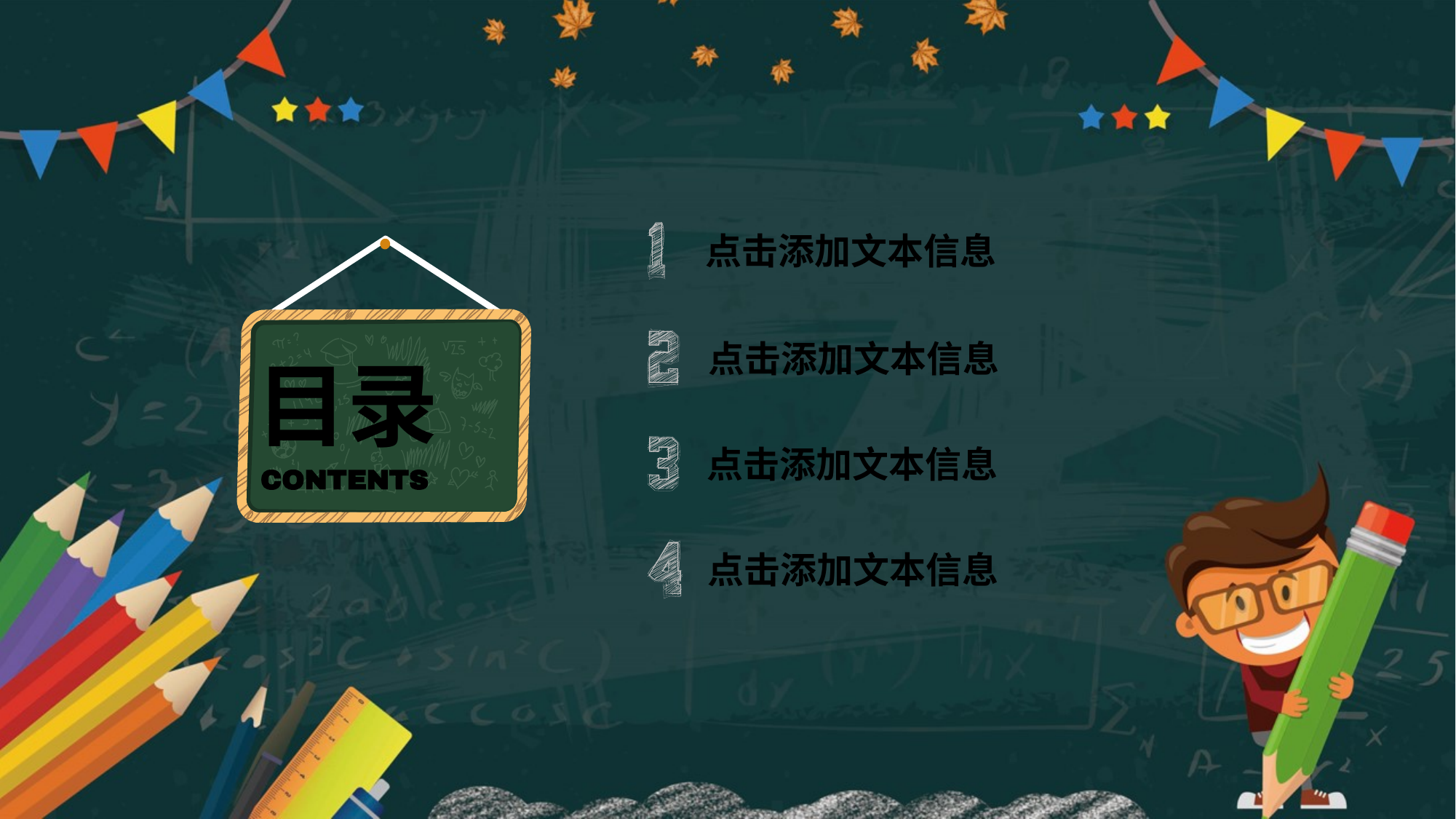

点击添加文本信息

点击添加文本信息
目录
CONTENTS
点击添加文本信息

点击添加文本信息